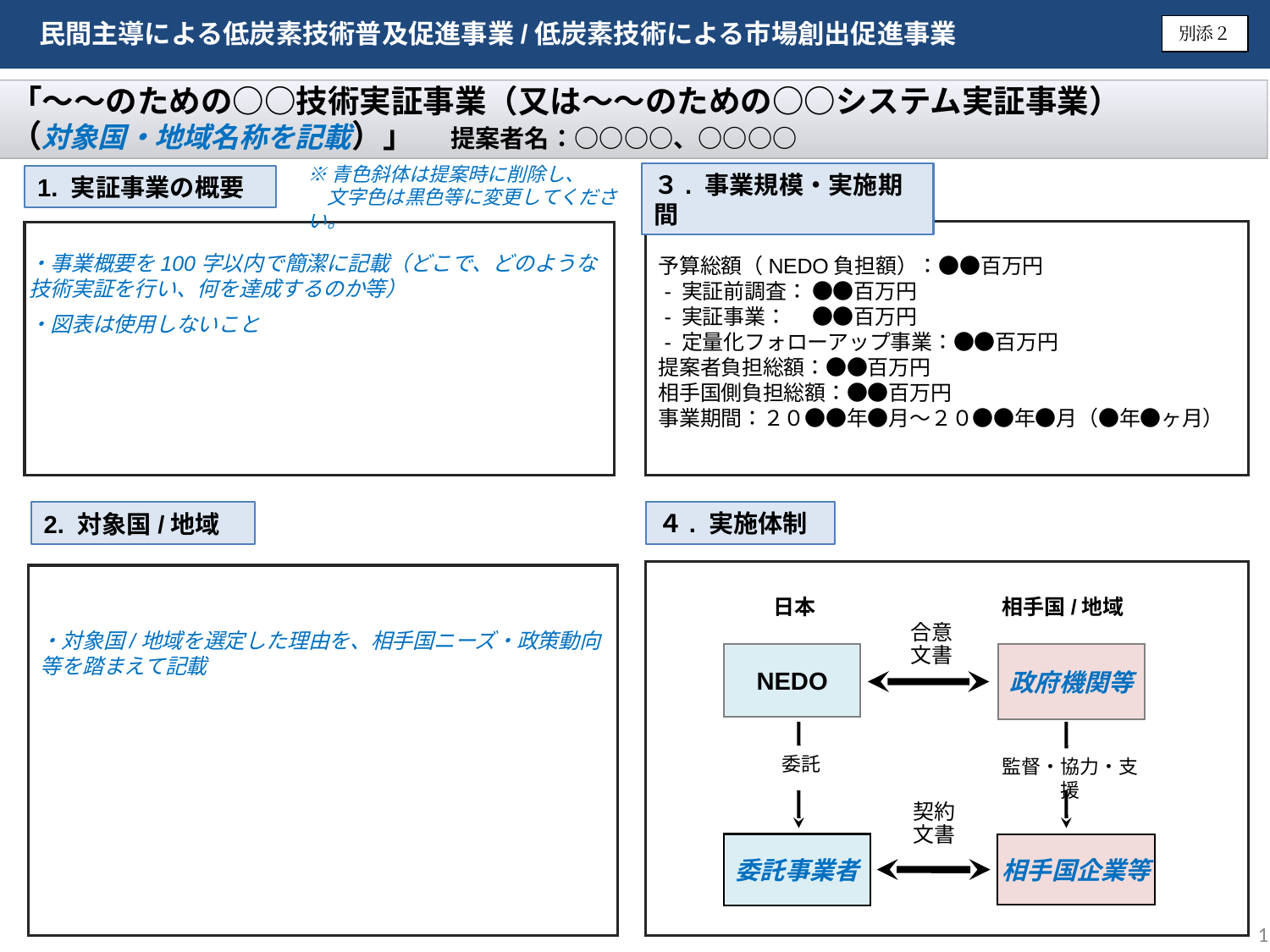

民間主導による低炭素技術普及促進事業/低炭素技術による市場創出促進事業

別添２
「～～のための○○技術実証事業（又は～～のための○○システム実証事業）
（対象国・地域名称を記載）」　提案者名：○○○○、○○○○
※青色斜体は提案時に削除し、
　文字色は黒色等に変更してください。
３. 事業規模・実施期間
1. 実証事業の概要

予算総額（NEDO負担額）：●●百万円
 - 実証前調査： ●●百万円
 - 実証事業： 　●●百万円
 - 定量化フォローアップ事業：●●百万円
提案者負担総額：●●百万円
相手国側負担総額：●●百万円
事業期間：２０●●年●月～２０●●年●月（●年●ヶ月）
・事業概要を100字以内で簡潔に記載（どこで、どのような技術実証を行い、何を達成するのか等）
・図表は使用しないこと

４. 実施体制
2. 対象国/地域

・対象国/地域を選定した理由を、相手国ニーズ・政策動向等を踏まえて記載

日本
相手国/地域
合意文書
NEDO
政府機関等

委託
監督・協力・支援

契約文書
委託事業者
相手国企業等

1